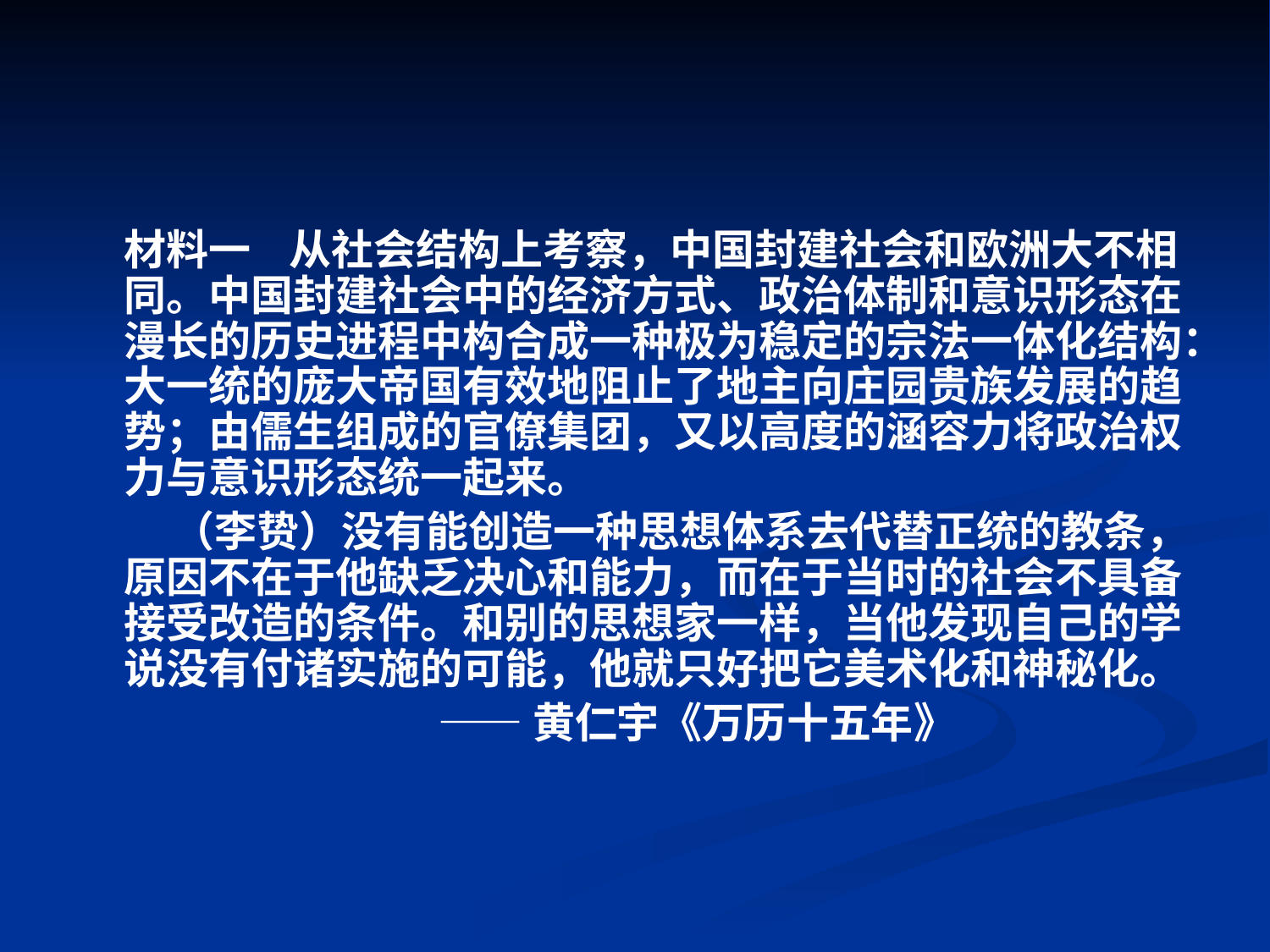

材料一    从社会结构上考察，中国封建社会和欧洲大不相同。中国封建社会中的经济方式、政治体制和意识形态在漫长的历史进程中构合成一种极为稳定的宗法一体化结构：大一统的庞大帝国有效地阻止了地主向庄园贵族发展的趋势；由儒生组成的官僚集团，又以高度的涵容力将政治权力与意识形态统一起来。
         （李贽）没有能创造一种思想体系去代替正统的教条，原因不在于他缺乏决心和能力，而在于当时的社会不具备接受改造的条件。和别的思想家一样，当他发现自己的学说没有付诸实施的可能，他就只好把它美术化和神秘化。
                                      ——黄仁宇《万历十五年》